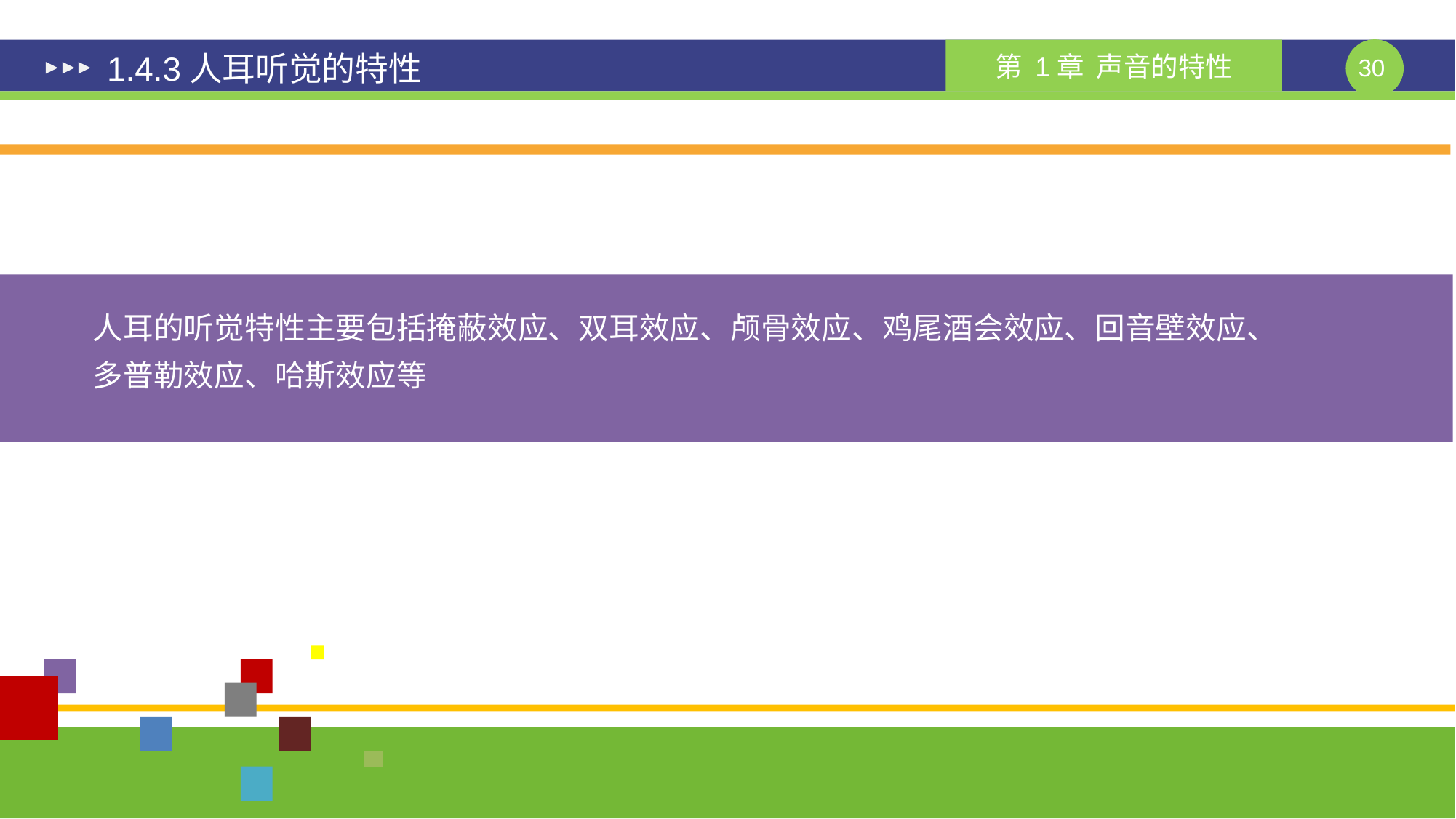

# 1.4.3人耳听觉的特性

人耳的听觉特性主要包括掩蔽效应、双耳效应、颅骨效应、鸡尾酒会效应、回音壁效应、多普勒效应、哈斯效应等